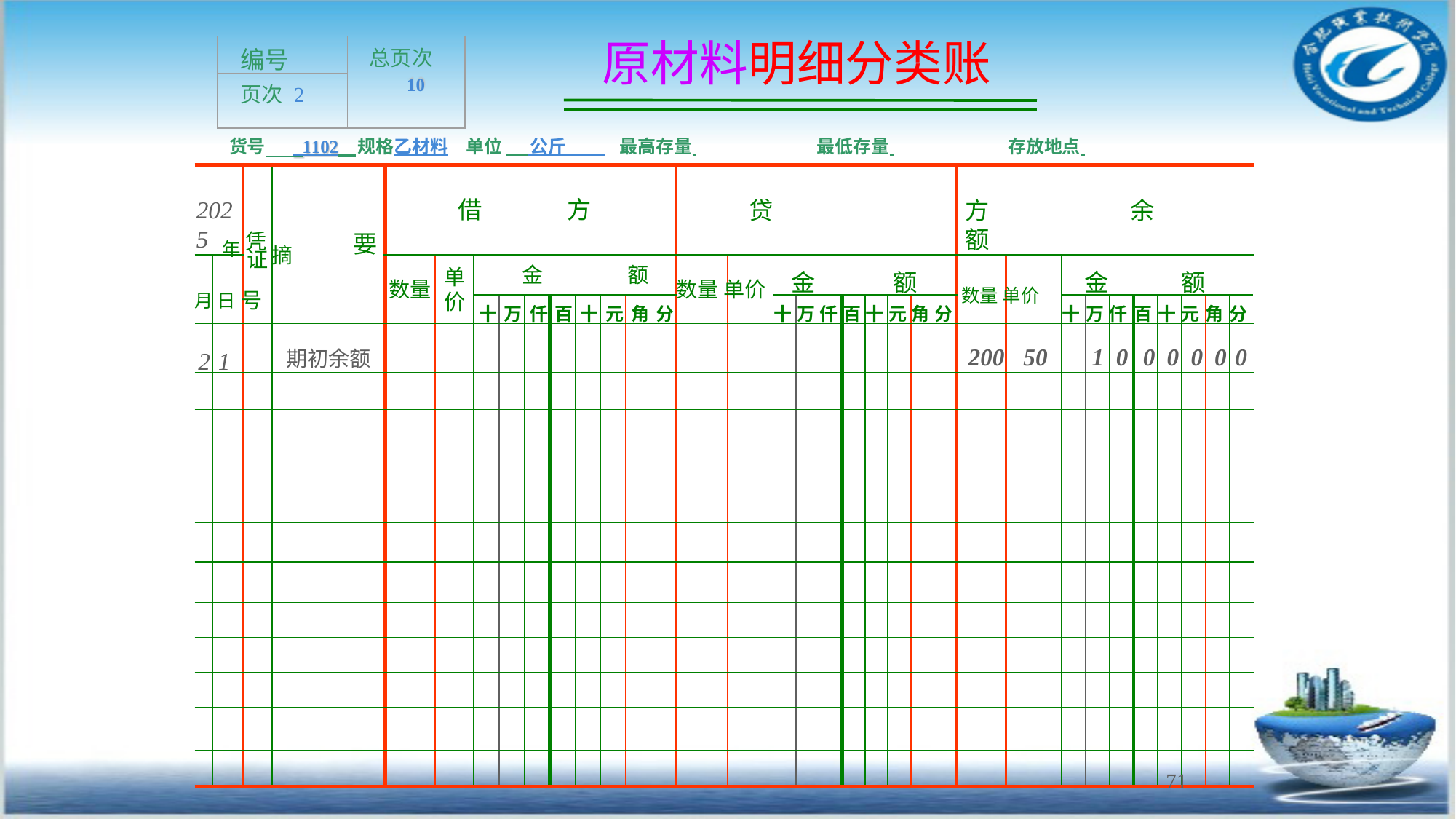

# 原材料明细分类账
| 编号 | 总页次 10 |
| --- | --- |
| 页次 2 |  |

货号
1102	规格乙材料	单位	公斤
最高存量 	最低存量 	存放地点

贷	方	余	额

2025
借
方
年凭 摘
要
证

金	额	数量 单价	金	额
金
额
单
价
数量
数量 单价
月 日号

| 十 | 万 | 仟 | 百 | 十 | 元 | 角 | 分 |  |  | 十 | 万 | 仟 | 百 | 十 | 元 | 角 | 分 |  |  | 十 | 万 | 仟 | 百 | 十 | 元 | 角 | 分 |
| --- | --- | --- | --- | --- | --- | --- | --- | --- | --- | --- | --- | --- | --- | --- | --- | --- | --- | --- | --- | --- | --- | --- | --- | --- | --- | --- | --- |
|  |  |  |  |  |  |  |  |  |  |  |  |  |  |  |  |  |  | 200 | 50 |  | 1 | 0 | 0 | 0 | 0 | 0 | 0 |

期初余额
2 1

71